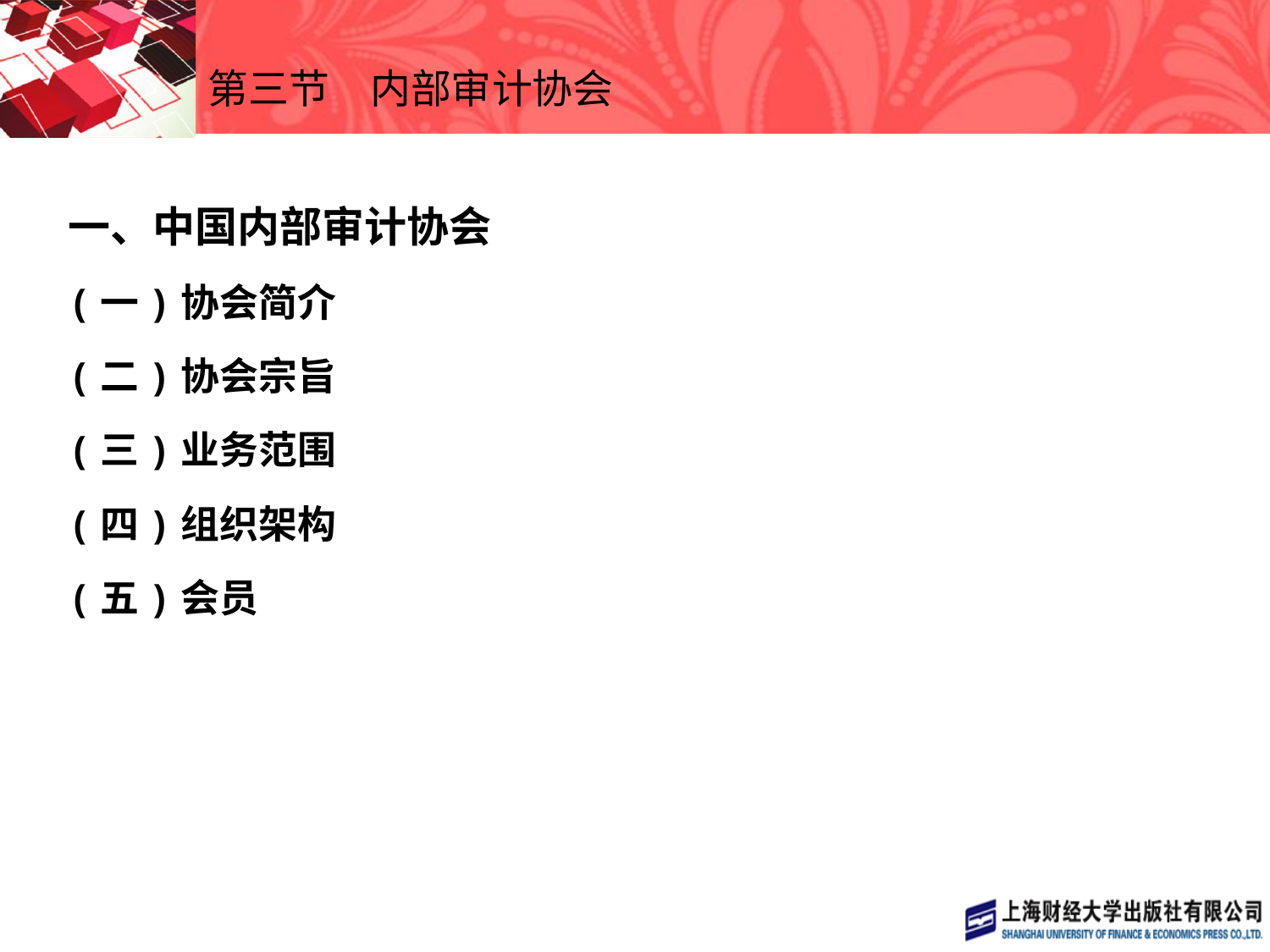

# 第三节　内部审计协会
一、中国内部审计协会
(一)协会简介
(二)协会宗旨
(三)业务范围
(四)组织架构
(五)会员